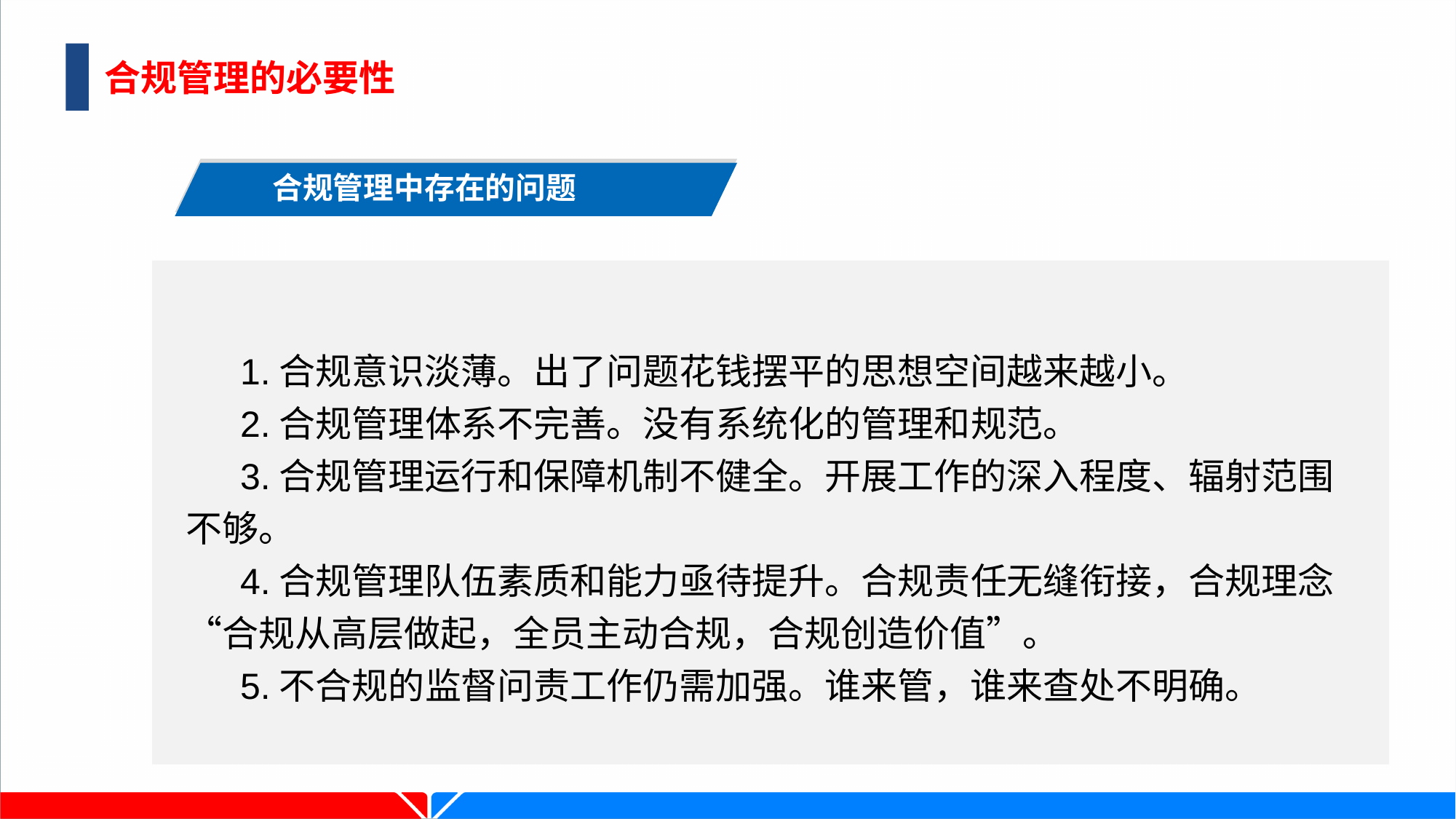

合规管理的必要性

合规管理中存在的问题

1.合规意识淡薄。出了问题花钱摆平的思想空间越来越小。
2.合规管理体系不完善。没有系统化的管理和规范。
3.合规管理运行和保障机制不健全。开展工作的深入程度、辐射范围不够。
4.合规管理队伍素质和能力亟待提升。合规责任无缝衔接，合规理念“合规从高层做起，全员主动合规，合规创造价值”。
5.不合规的监督问责工作仍需加强。谁来管，谁来查处不明确。